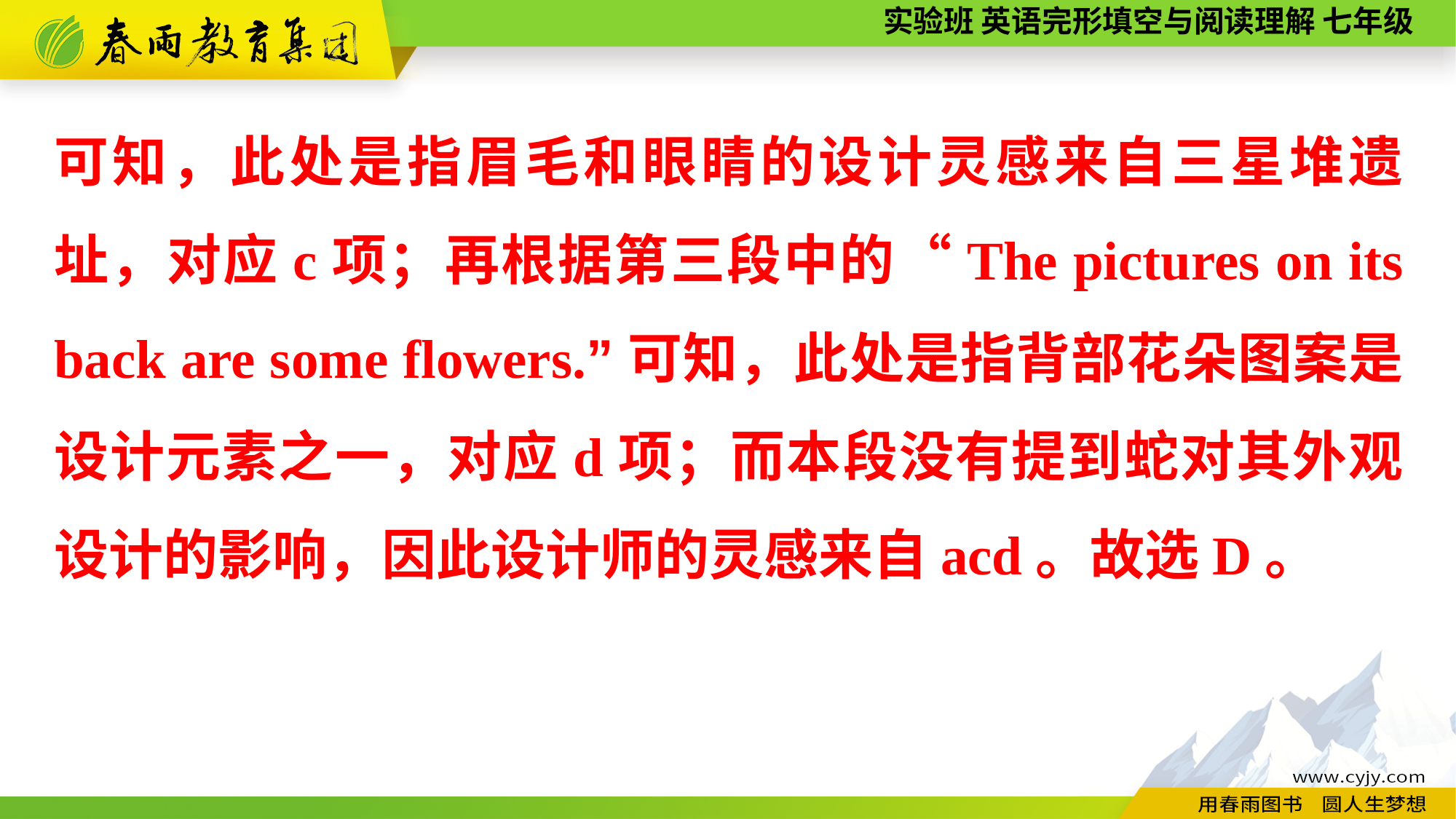

可知，此处是指眉毛和眼睛的设计灵感来自三星堆遗址，对应c项；再根据第三段中的“The pictures on its back are some flowers.”可知，此处是指背部花朵图案是设计元素之一，对应d项；而本段没有提到蛇对其外观设计的影响，因此设计师的灵感来自acd。故选D。